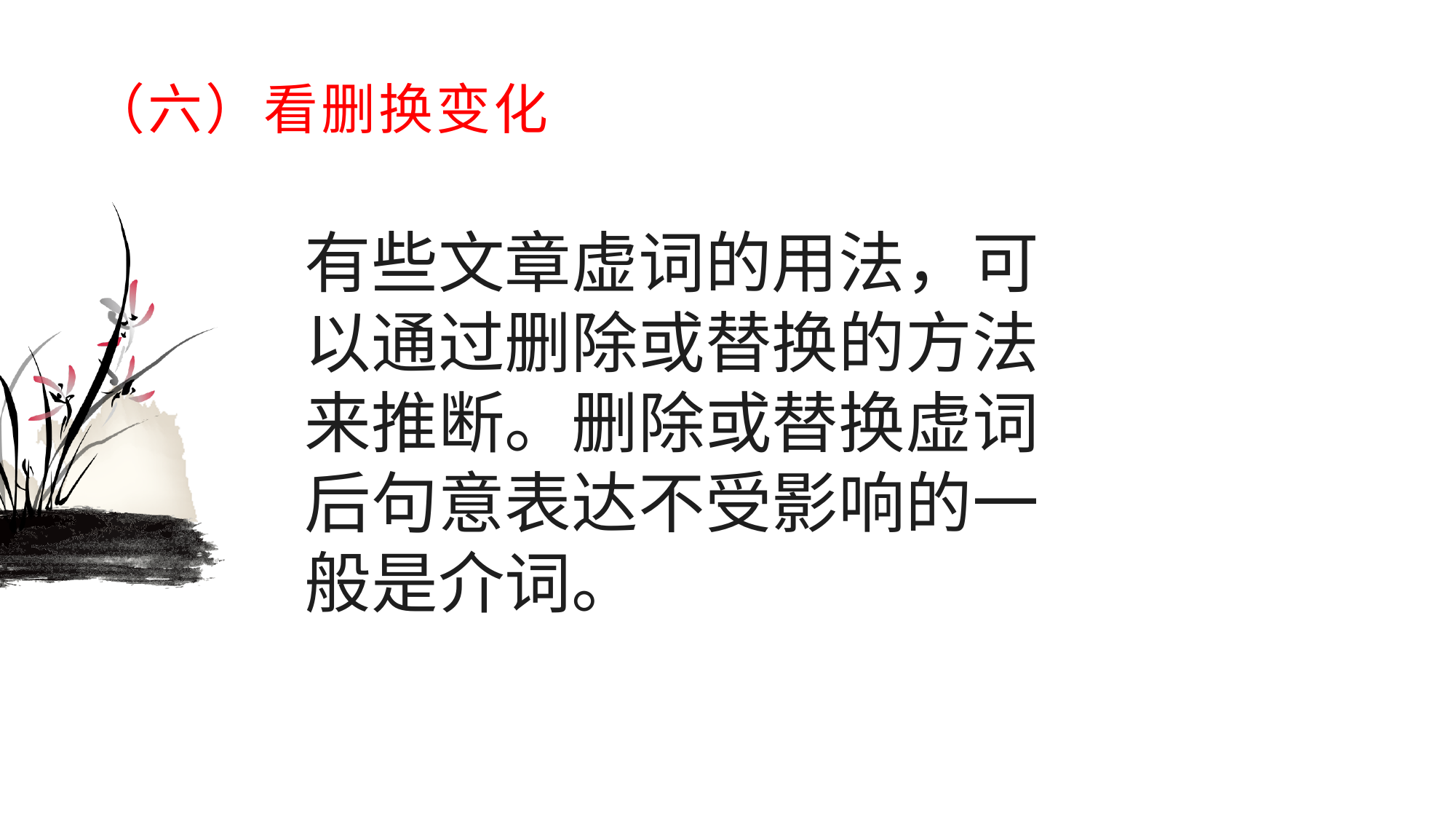

# （六）看删换变化
有些文章虚词的用法，可以通过删除或替换的方法来推断。删除或替换虚词后句意表达不受影响的一般是介词。